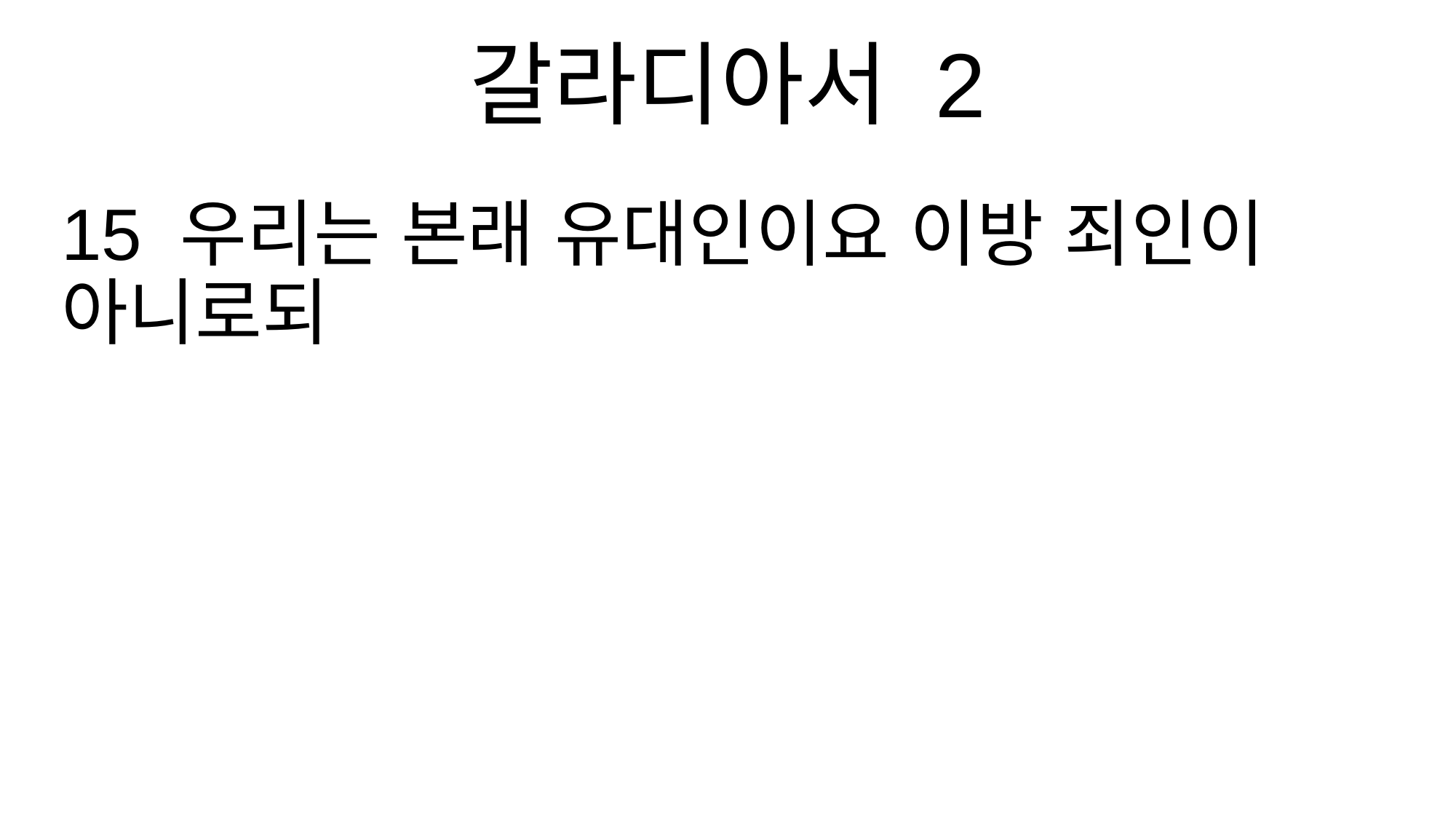

갈라디아서 2
15 우리는 본래 유대인이요 이방 죄인이 아니로되